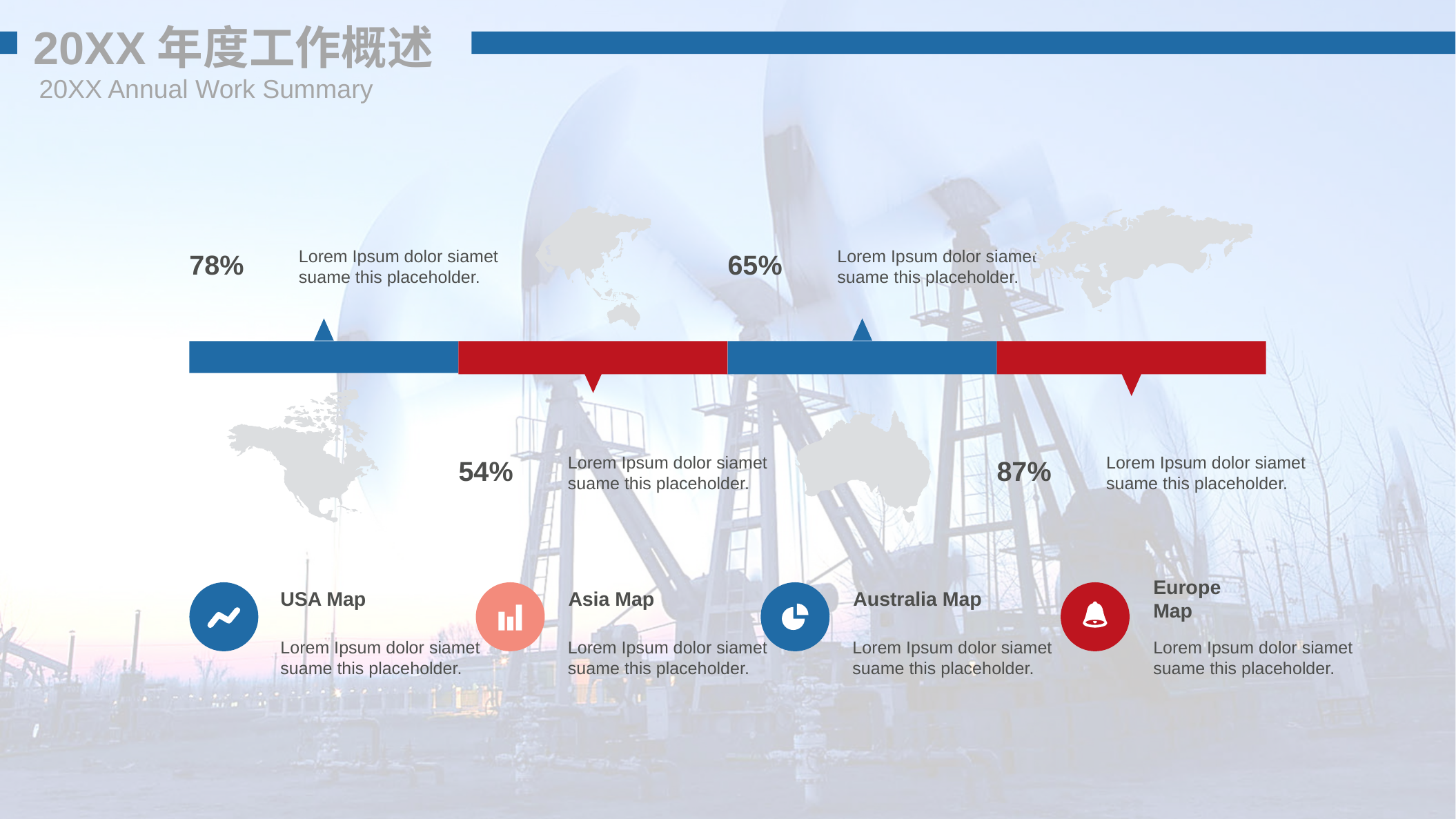

20XX年度工作概述

20XX Annual Work Summary

Lorem Ipsum dolor siamet suame this placeholder.
Lorem Ipsum dolor siamet suame this placeholder.
78%
65%

Lorem Ipsum dolor siamet suame this placeholder.
Lorem Ipsum dolor siamet suame this placeholder.
54%
87%

USA Map

Asia Map

Australia Map

Europe Map

Lorem Ipsum dolor siamet suame this placeholder.
Lorem Ipsum dolor siamet suame this placeholder.
Lorem Ipsum dolor siamet suame this placeholder.
Lorem Ipsum dolor siamet suame this placeholder.